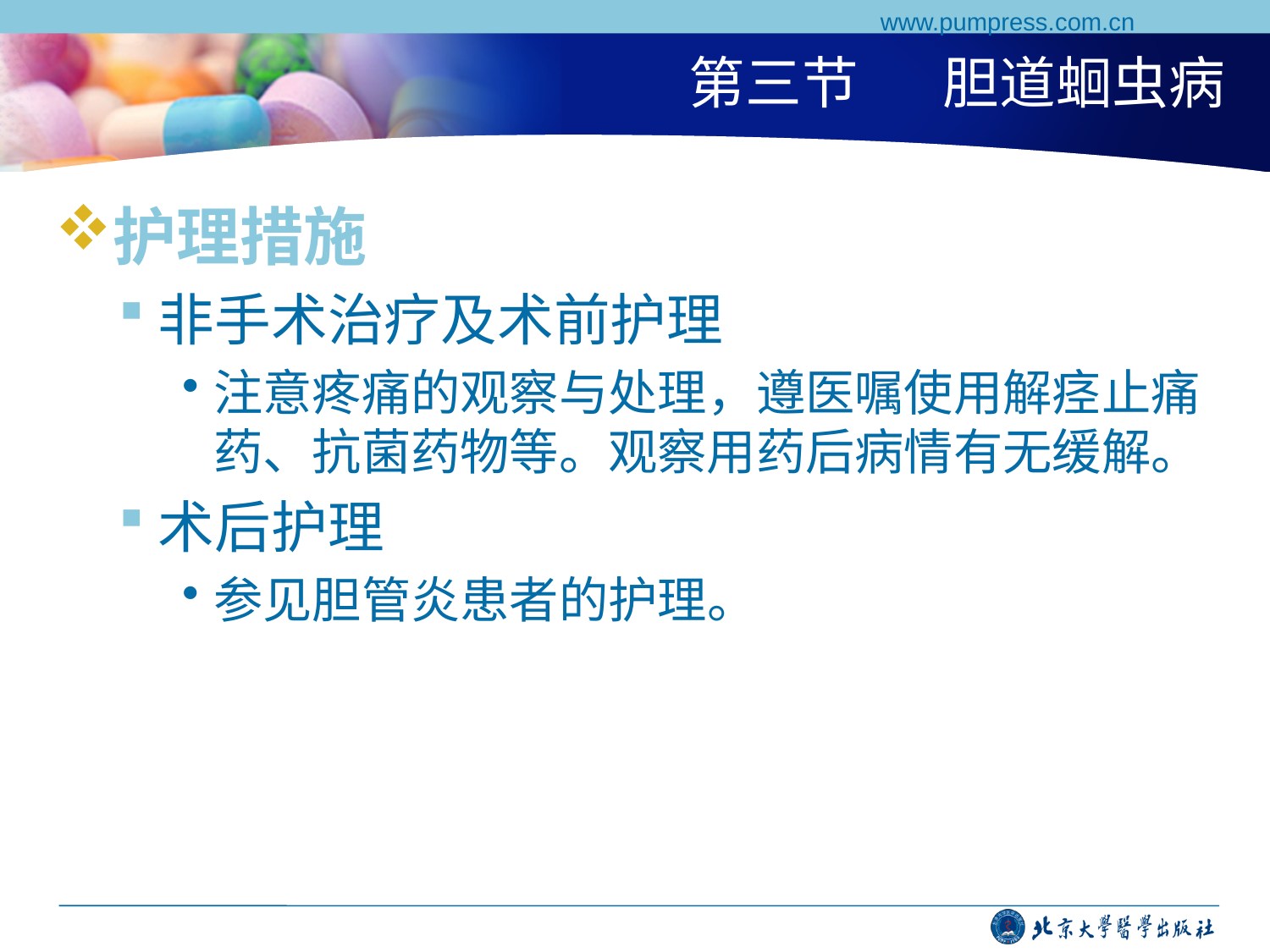

www.pumpress.com.cn
# 第三节	胆道蛔虫病
护理措施
非手术治疗及术前护理
注意疼痛的观察与处理，遵医嘱使用解痉止痛药、抗菌药物等。观察用药后病情有无缓解。
术后护理
参见胆管炎患者的护理。